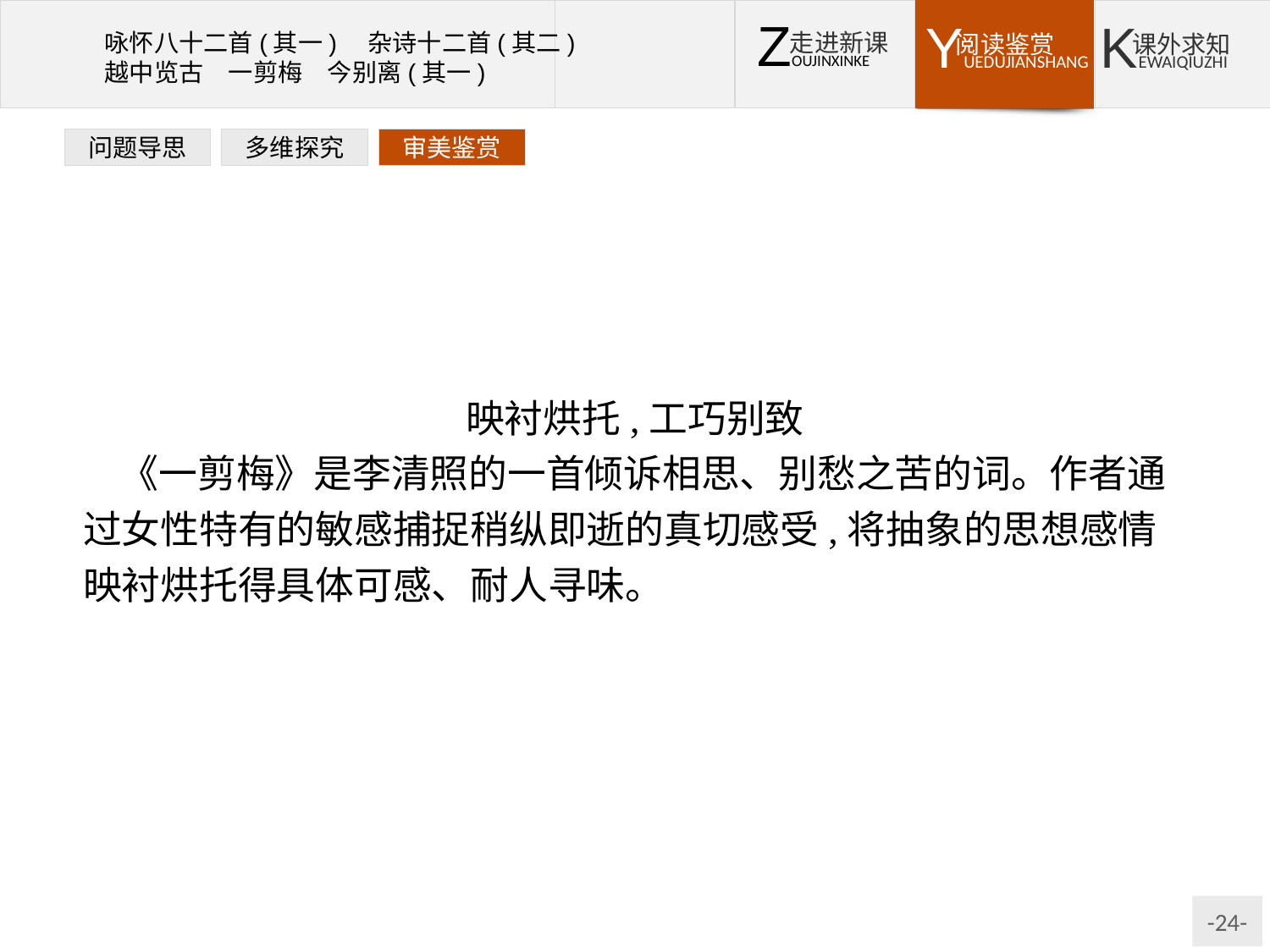

问题导思
多维探究
审美鉴赏
映衬烘托,工巧别致
《一剪梅》是李清照的一首倾诉相思、别愁之苦的词。作者通过女性特有的敏感捕捉稍纵即逝的真切感受,将抽象的思想感情映衬烘托得具体可感、耐人寻味。